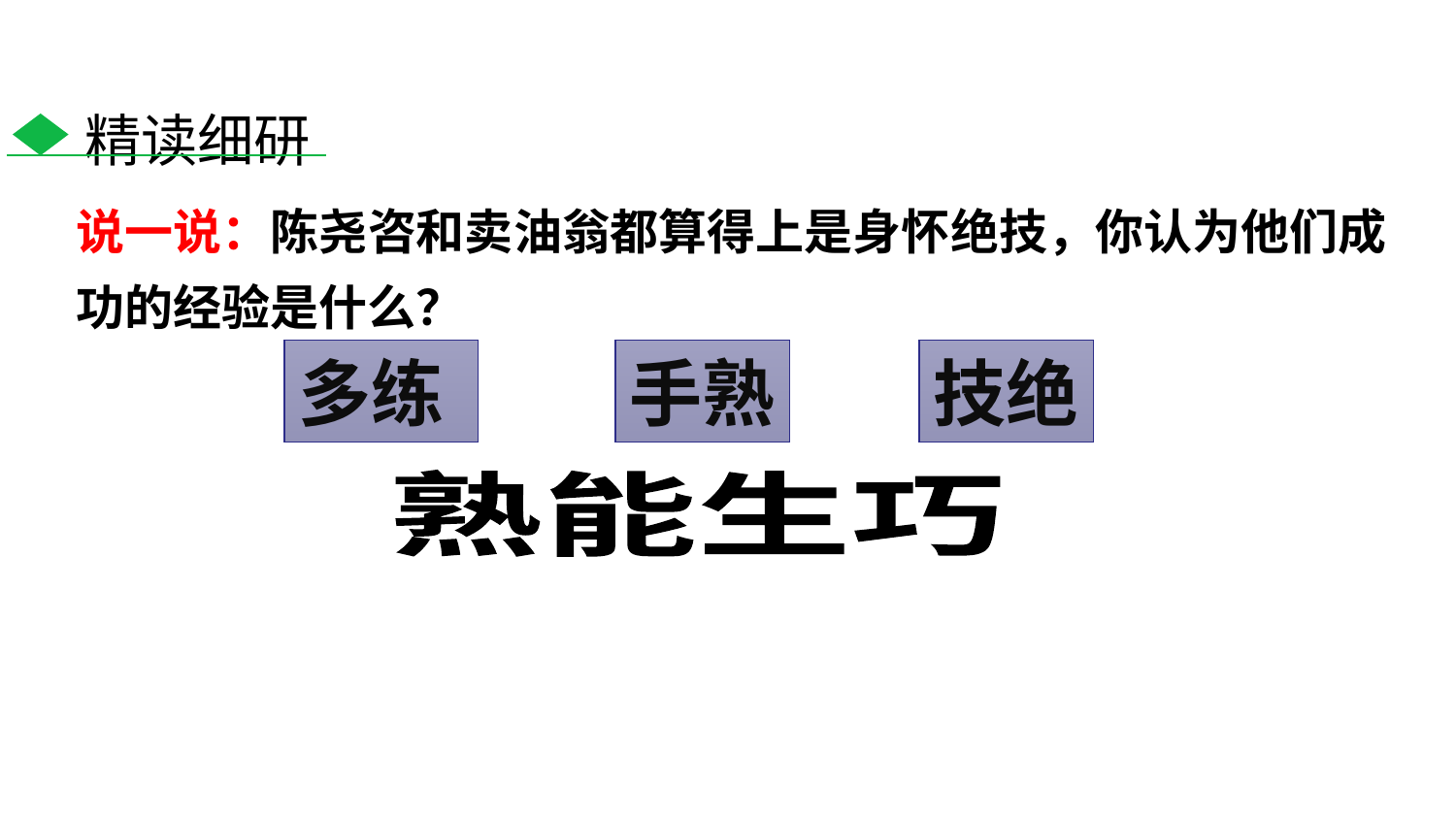

精读细研

说一说：陈尧咨和卖油翁都算得上是身怀绝技，你认为他们成功的经验是什么？
技绝
多练
手熟
熟能生巧